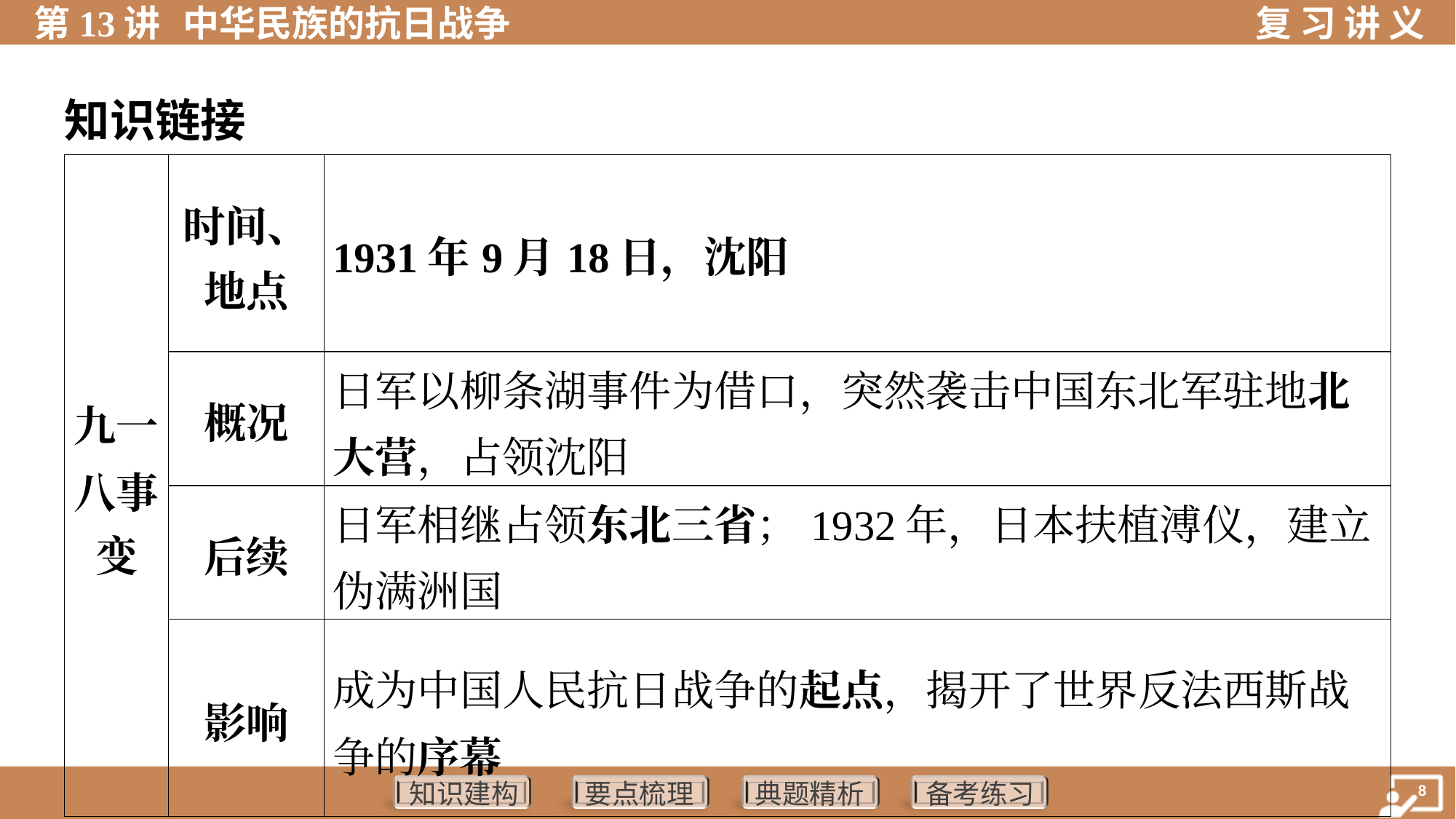

知识链接
| 九一 八事 变 | 时间、 地点 | 1931年9月18日，沈阳 |  |
| --- | --- | --- | --- |
|  | 概况 | 日军以柳条湖事件为借口，突然袭击中国东北军驻地北大营，占领沈阳 |  |
|  | 后续 | 日军相继占领东北三省；1932年，日本扶植溥仪，建立伪满洲国 |  |
|  | 影响 | 成为中国人民抗日战争的起点，揭开了世界反法西斯战争的序幕 |  |